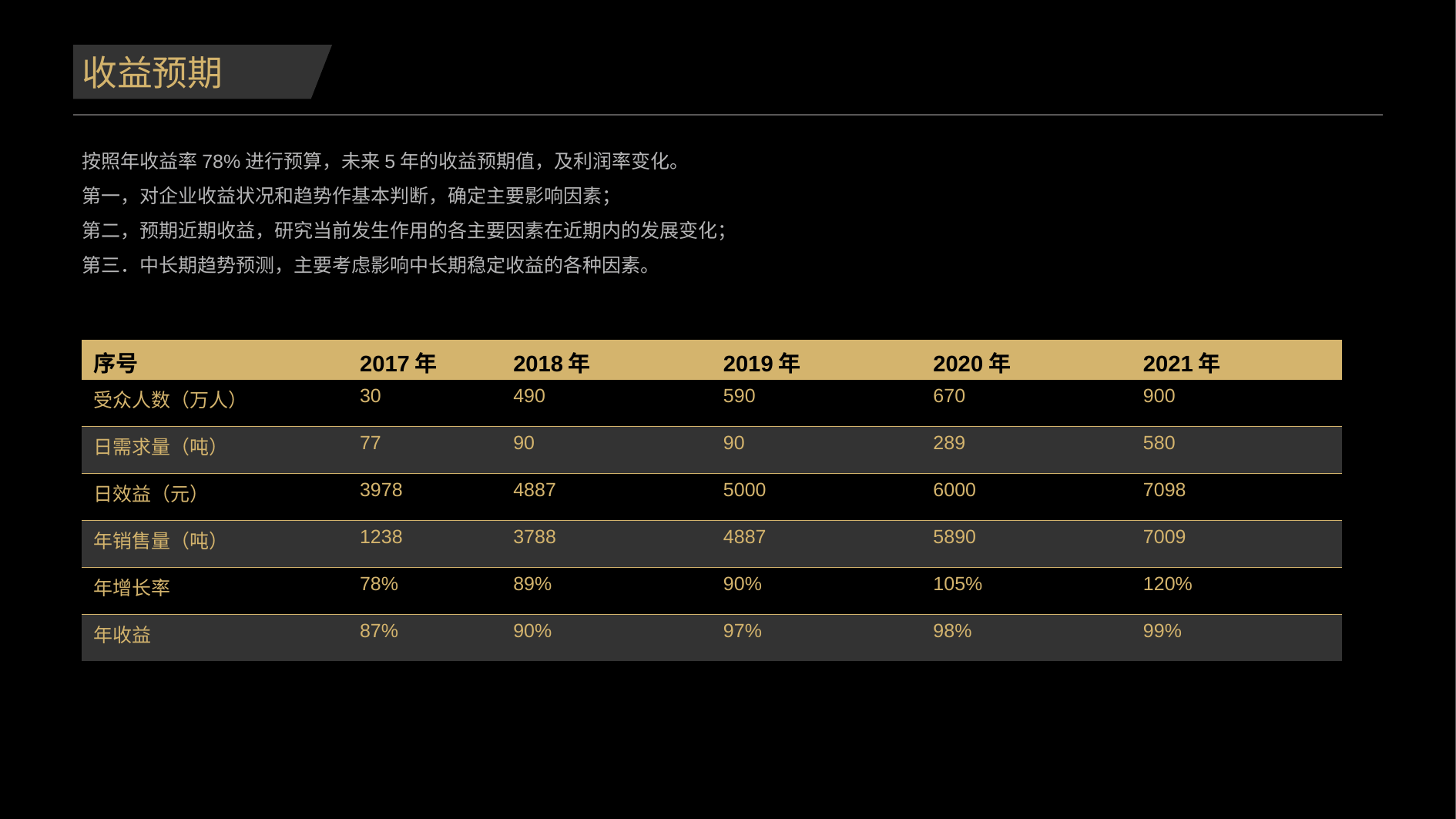

收益预期

按照年收益率78%进行预算，未来5年的收益预期值，及利润率变化。
第一，对企业收益状况和趋势作基本判断，确定主要影响因素；
第二，预期近期收益，研究当前发生作用的各主要因素在近期内的发展变化；
第三．中长期趋势预测，主要考虑影响中长期稳定收益的各种因素。
| 序号 | 2017年 | 2018年 | 2019年 | 2020年 | 2021年 |
| --- | --- | --- | --- | --- | --- |
| 受众人数（万人） | 30 | 490 | 590 | 670 | 900 |
| 日需求量（吨） | 77 | 90 | 90 | 289 | 580 |
| 日效益（元） | 3978 | 4887 | 5000 | 6000 | 7098 |
| 年销售量（吨） | 1238 | 3788 | 4887 | 5890 | 7009 |
| 年增长率 | 78% | 89% | 90% | 105% | 120% |
| 年收益 | 87% | 90% | 97% | 98% | 99% |